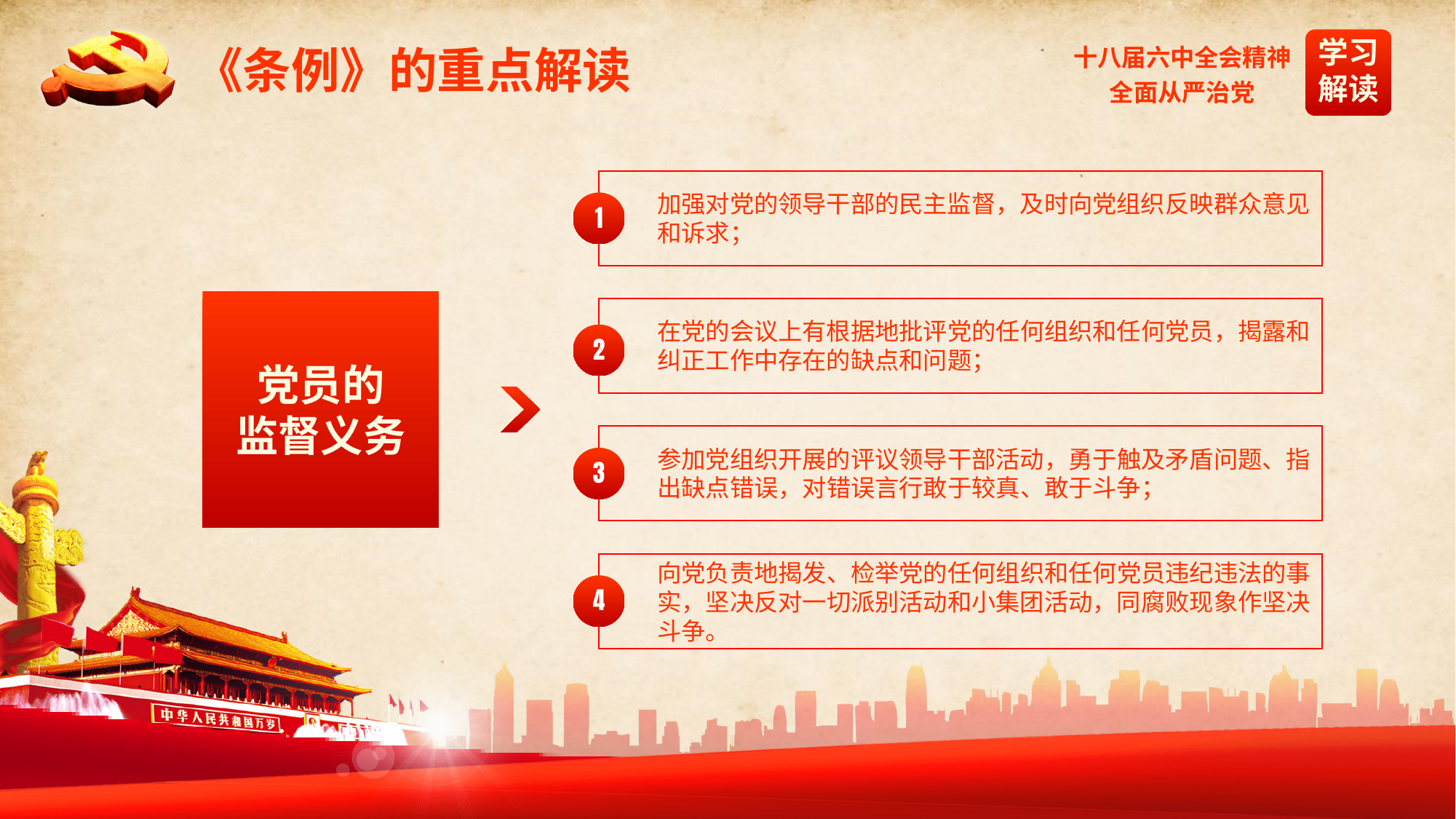

《条例》的重点解读

加强对党的领导干部的民主监督，及时向党组织反映群众意见和诉求；
1
党员的
监督义务

在党的会议上有根据地批评党的任何组织和任何党员，揭露和纠正工作中存在的缺点和问题；
2

参加党组织开展的评议领导干部活动，勇于触及矛盾问题、指出缺点错误，对错误言行敢于较真、敢于斗争；
3
向党负责地揭发、检举党的任何组织和任何党员违纪违法的事实，坚决反对一切派别活动和小集团活动，同腐败现象作坚决斗争。

4